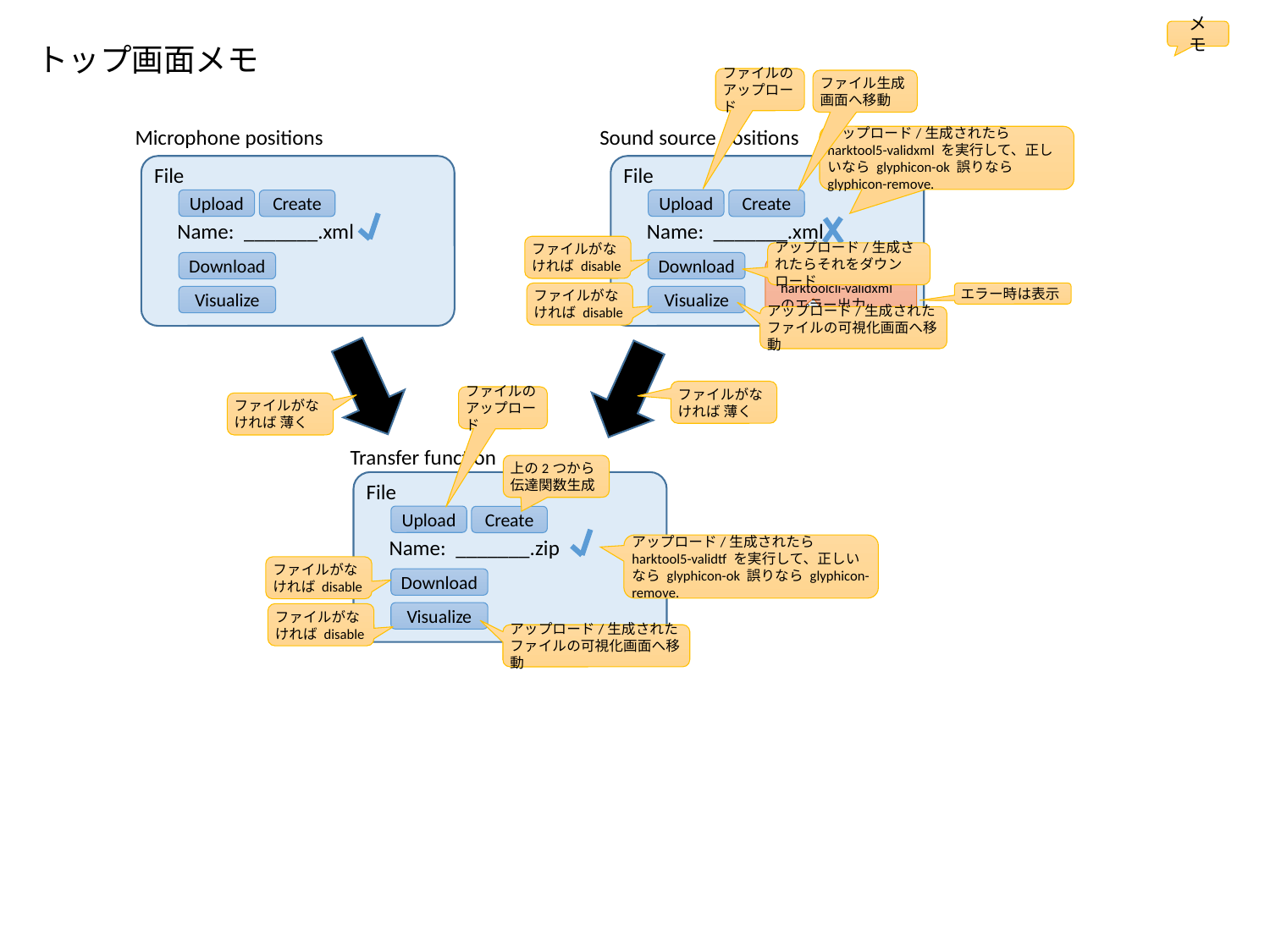

メモ
トップ画面メモ
ファイルのアップロード
ファイル生成画面へ移動
Microphone positions
Sound source positions
アップロード/生成されたら harktool5-validxml を実行して、正しいなら glyphicon-ok 誤りなら glyphicon-remove.

File
File
Upload
Upload
Create
Create
Name:  _______.xml
Name:  _______.xml
ファイルがなければ disable
アップロード/生成されたらそれをダウンロード
Download
Download
Error!
harktoolcli-validxml のエラー出力
ファイルがなければ disable
エラー時は表示
Visualize
Visualize
アップロード/生成されたファイルの可視化画面へ移動

ファイルがなければ 薄く
ファイルのアップロード
ファイルがなければ 薄く
Transfer function
上の2つから
伝達関数生成

File
Upload
Create
Name:  _______.zip
アップロード/生成されたら harktool5-validtf を実行して、正しいなら glyphicon-ok 誤りなら glyphicon-remove.
ファイルがなければ disable
Download
Visualize
ファイルがなければ disable
アップロード/生成されたファイルの可視化画面へ移動